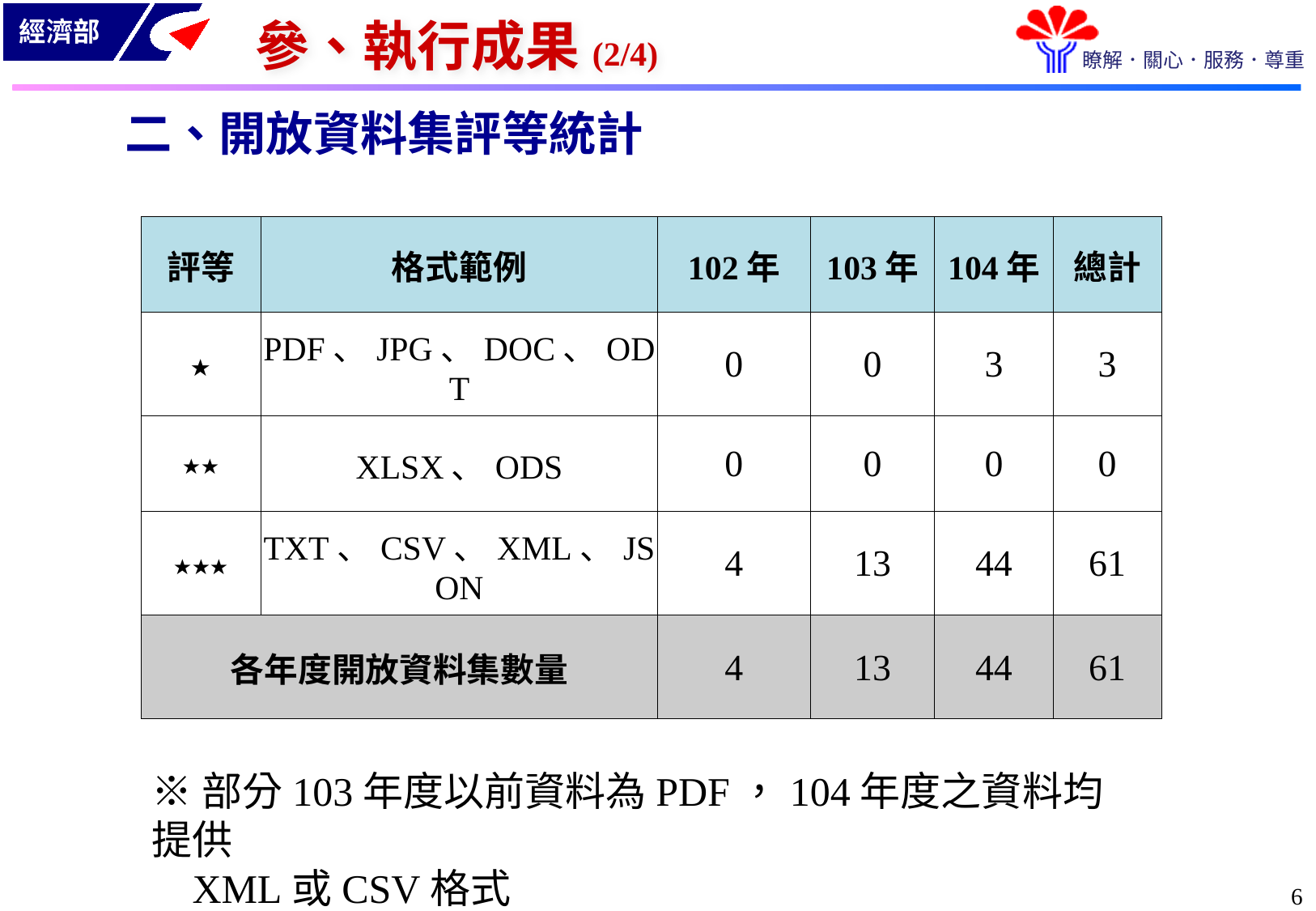

參、執行成果(2/4)
二、開放資料集評等統計
| 評等 | 格式範例 | 102年 | 103年 | 104年 | 總計 |
| --- | --- | --- | --- | --- | --- |
| ★ | PDF、JPG、DOC、ODT | 0 | 0 | 3 | 3 |
| ★★ | XLSX、ODS | 0 | 0 | 0 | 0 |
| ★★★ | TXT、CSV、XML、JSON | 4 | 13 | 44 | 61 |
| 各年度開放資料集數量 |  | 4 | 13 | 44 | 61 |
※部分103年度以前資料為PDF，104年度之資料均提供
    XML或CSV格式
6